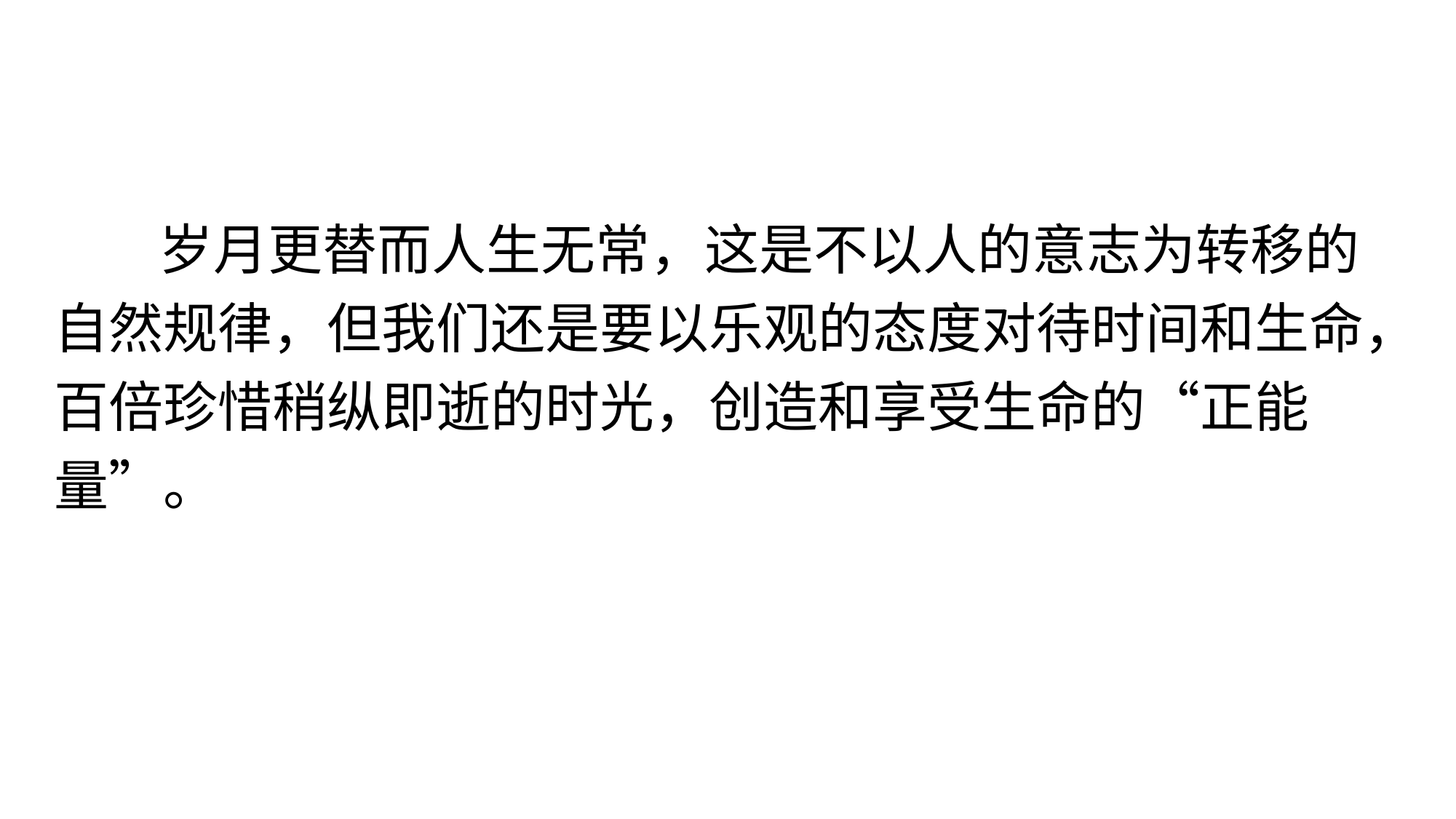

岁月更替而人生无常，这是不以人的意志为转移的自然规律，但我们还是要以乐观的态度对待时间和生命，百倍珍惜稍纵即逝的时光，创造和享受生命的“正能量”。